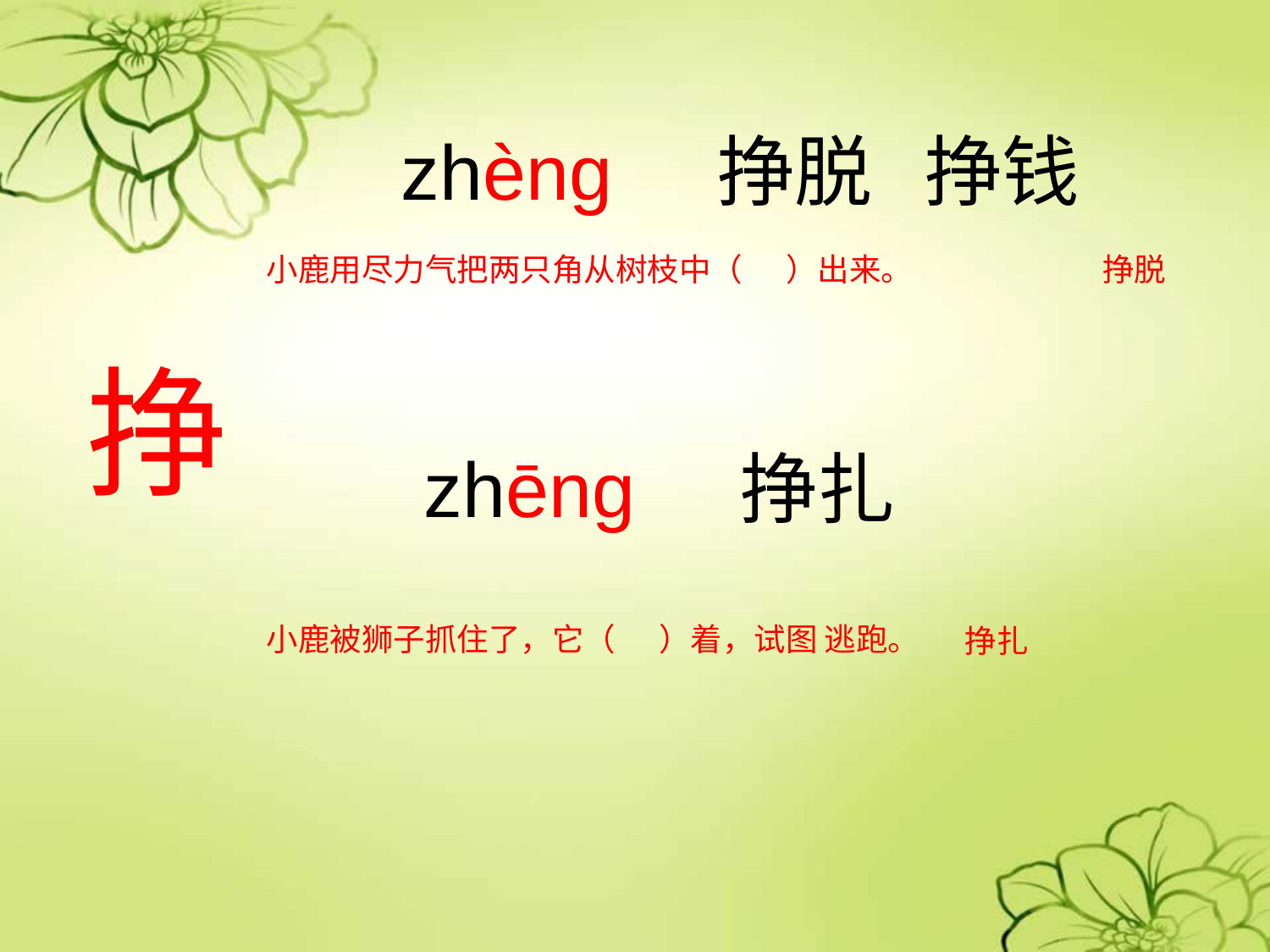

zhèng    挣脱   挣钱

小鹿用尽力气把两只角从树枝中（      ）出来。

挣脱
挣
 zhēng    挣扎
小鹿被狮子抓住了，它（      ）着，试图 逃跑。

挣扎